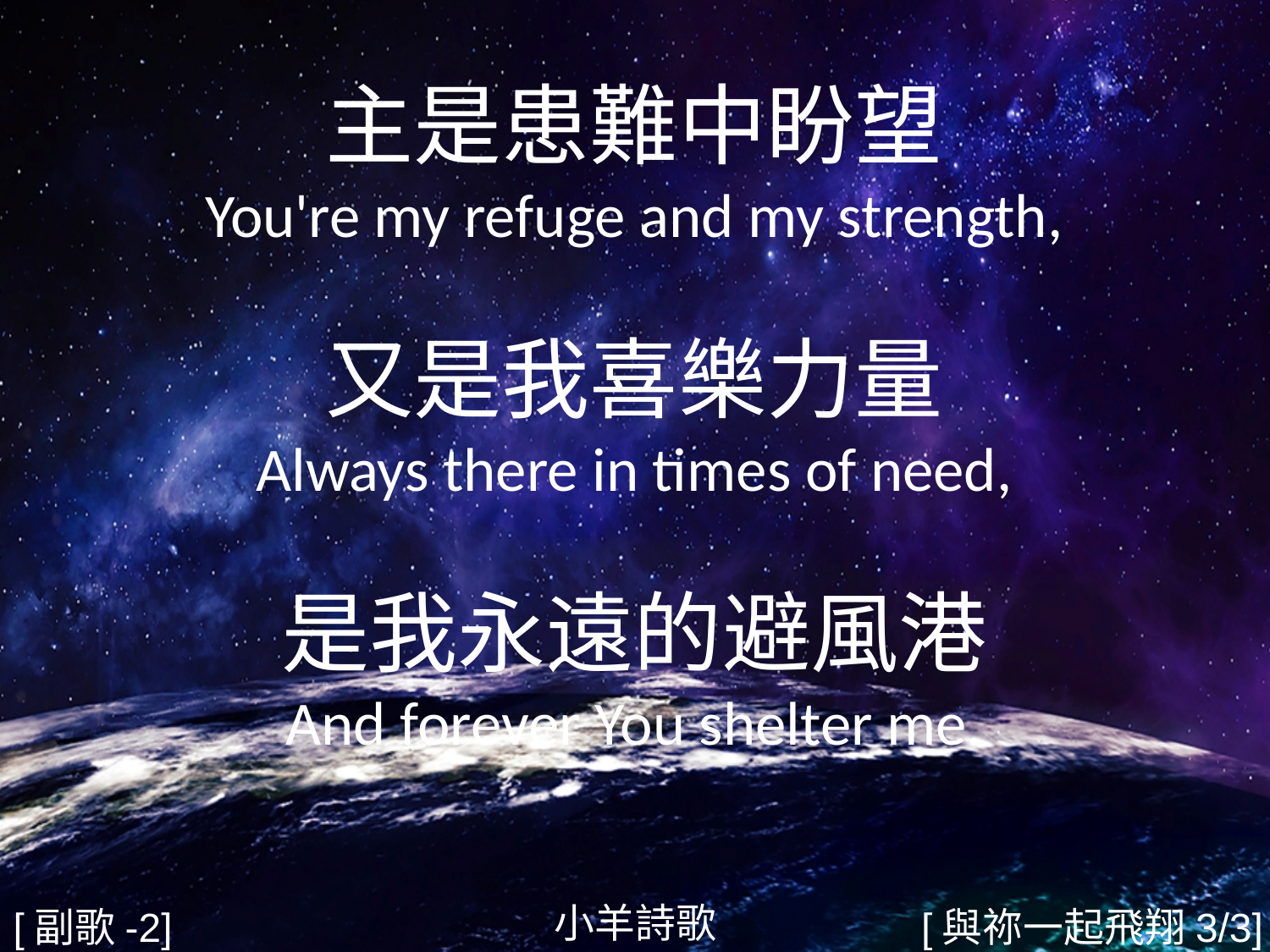

主是患難中盼望
You're my refuge and my strength,

又是我喜樂力量
Always there in times of need,

是我永遠的避風港
And forever You shelter me.
#

小羊詩歌
[副歌-2]
[與祢一起飛翔3/3]